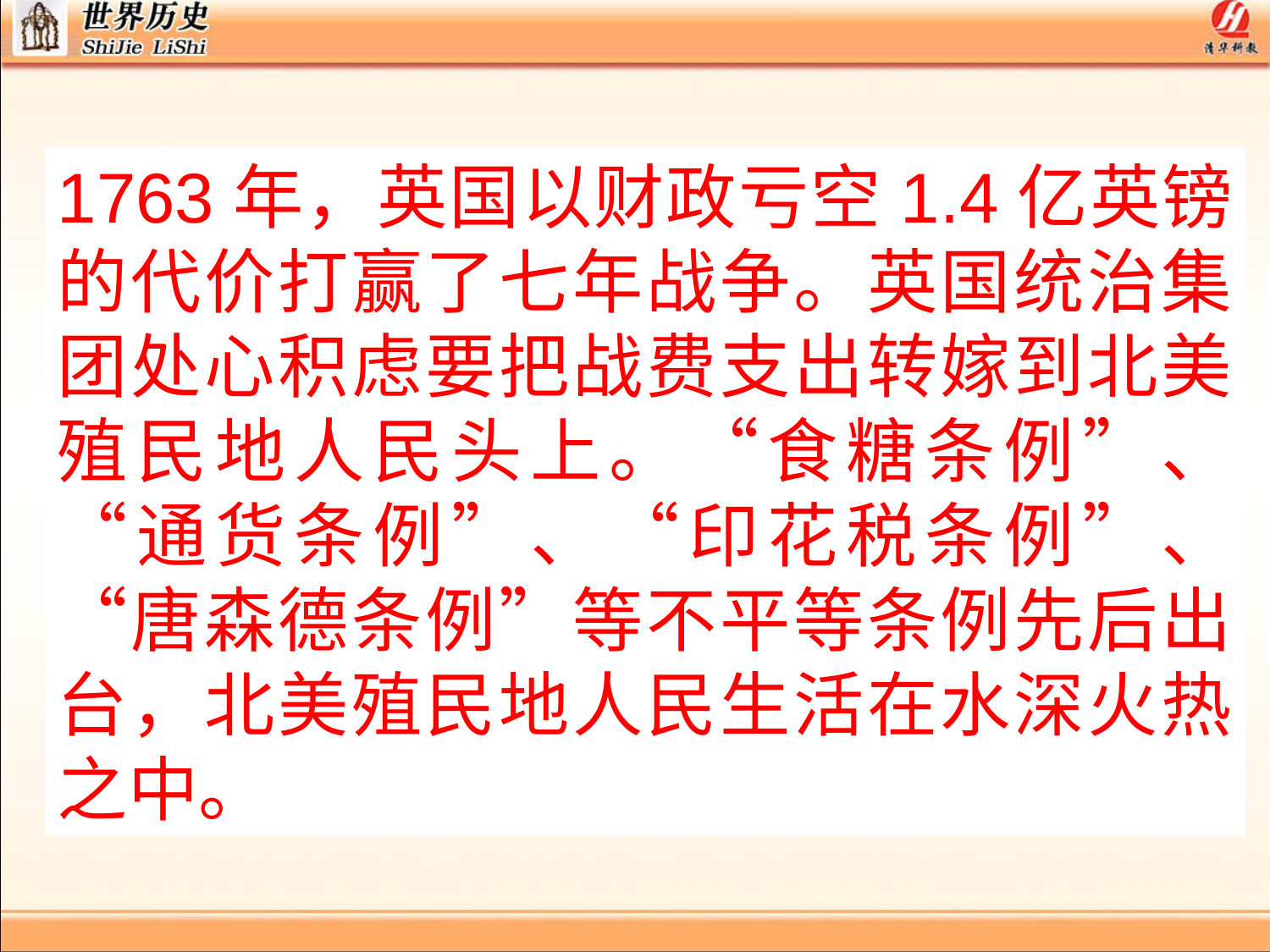

1763年，英国以财政亏空1.4亿英镑的代价打赢了七年战争。英国统治集团处心积虑要把战费支出转嫁到北美殖民地人民头上。“食糖条例”、“通货条例”、“印花税条例”、“唐森德条例”等不平等条例先后出台，北美殖民地人民生活在水深火热之中。